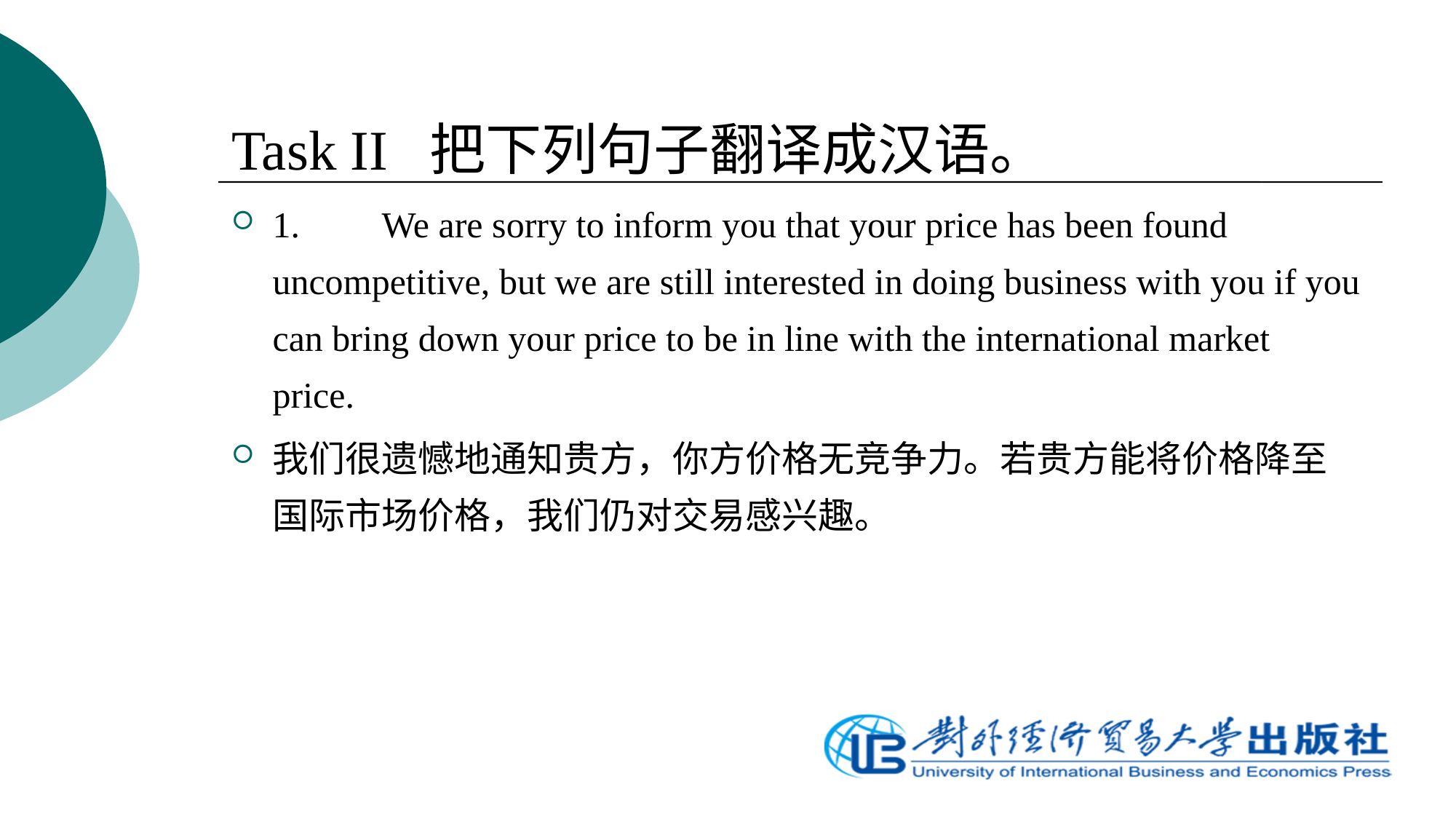

Task II  把下列句子翻译成汉语。
1.	We are sorry to inform you that your price has been found uncompetitive, but we are still interested in doing business with you if you can bring down your price to be in line with the international market price.
我们很遗憾地通知贵方，你方价格无竞争力。若贵方能将价格降至国际市场价格，我们仍对交易感兴趣。